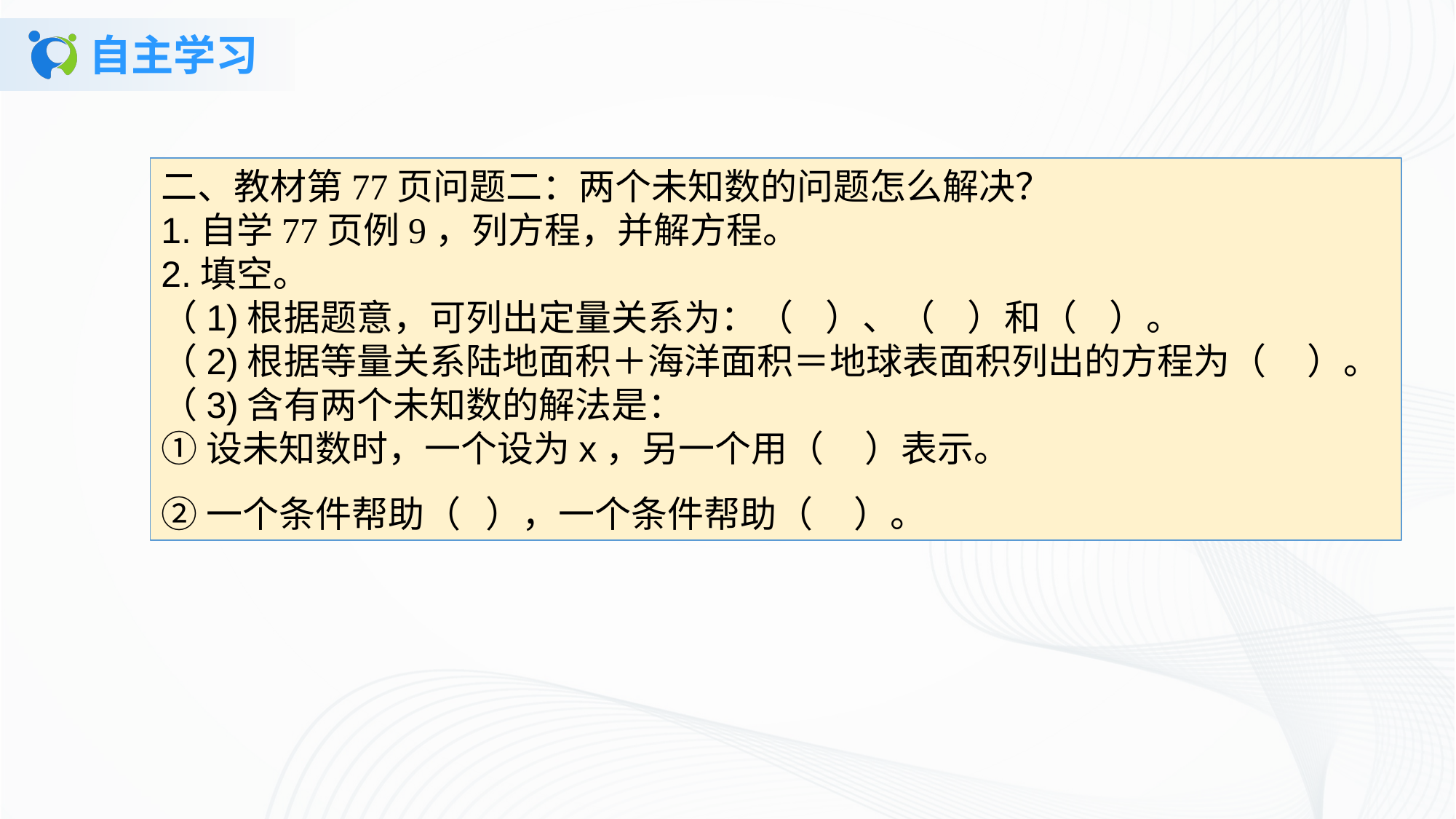

# 自主学习
二、教材第77页问题二：两个未知数的问题怎么解决？1.自学77页例9，列方程，并解方程。2.填空。（1)根据题意，可列出定量关系为：（    ）、（    ）和（    ）。（2)根据等量关系陆地面积＋海洋面积＝地球表面积列出的方程为（     ）。（3)含有两个未知数的解法是：①设未知数时，一个设为x，另一个用（     ）表示。②一个条件帮助（   ），一个条件帮助（     ）。